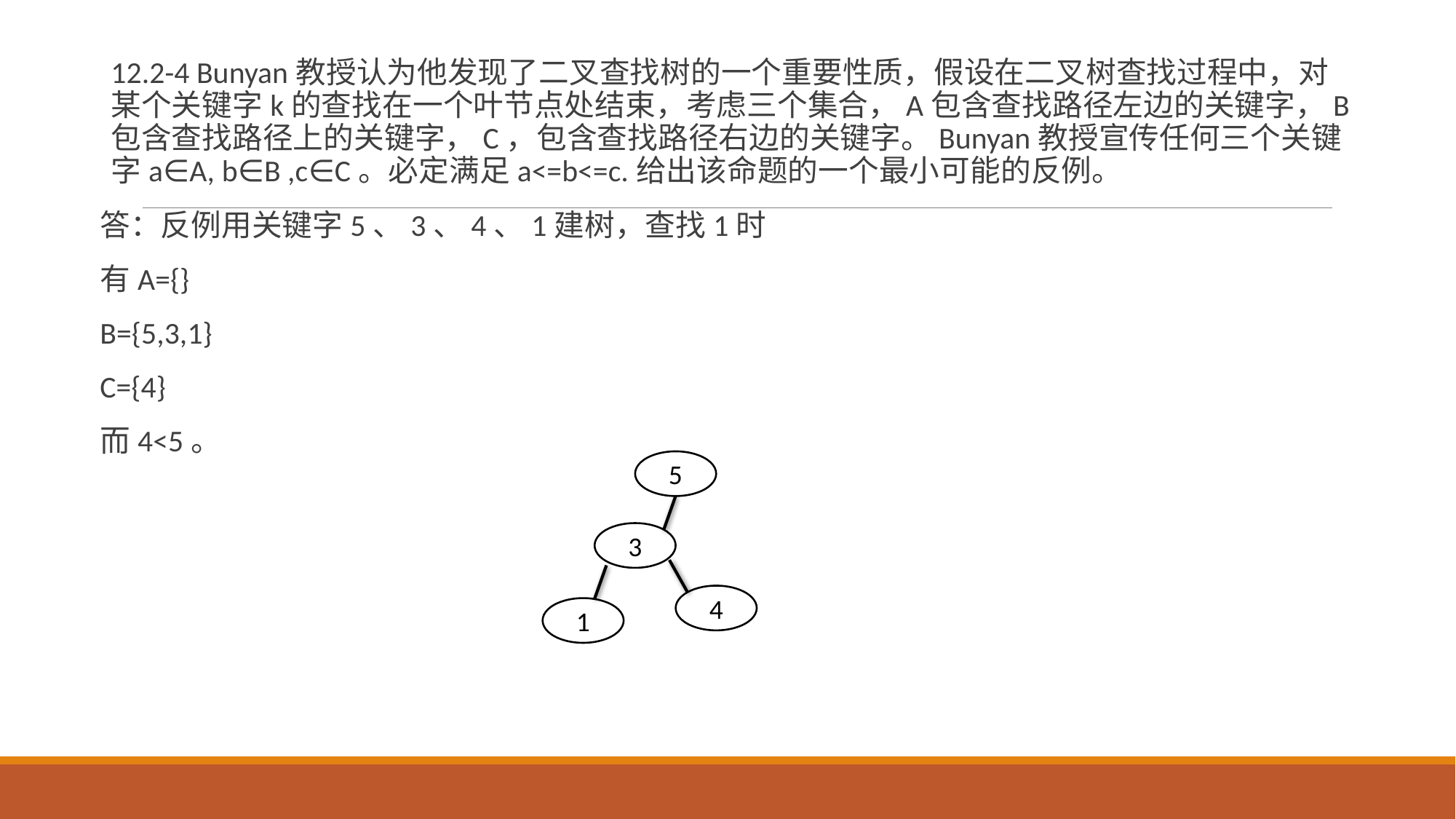

12.2-4 Bunyan教授认为他发现了二叉查找树的一个重要性质，假设在二叉树查找过程中，对某个关键字k的查找在一个叶节点处结束，考虑三个集合，A包含查找路径左边的关键字，B包含查找路径上的关键字，C，包含查找路径右边的关键字。Bunyan教授宣传任何三个关键字a∈A, b∈B ,c∈C。必定满足a<=b<=c.给出该命题的一个最小可能的反例。
答：反例用关键字5、3、4、1建树，查找1时
有A={}
B={5,3,1}
C={4}
而4<5。
5
3
4
1